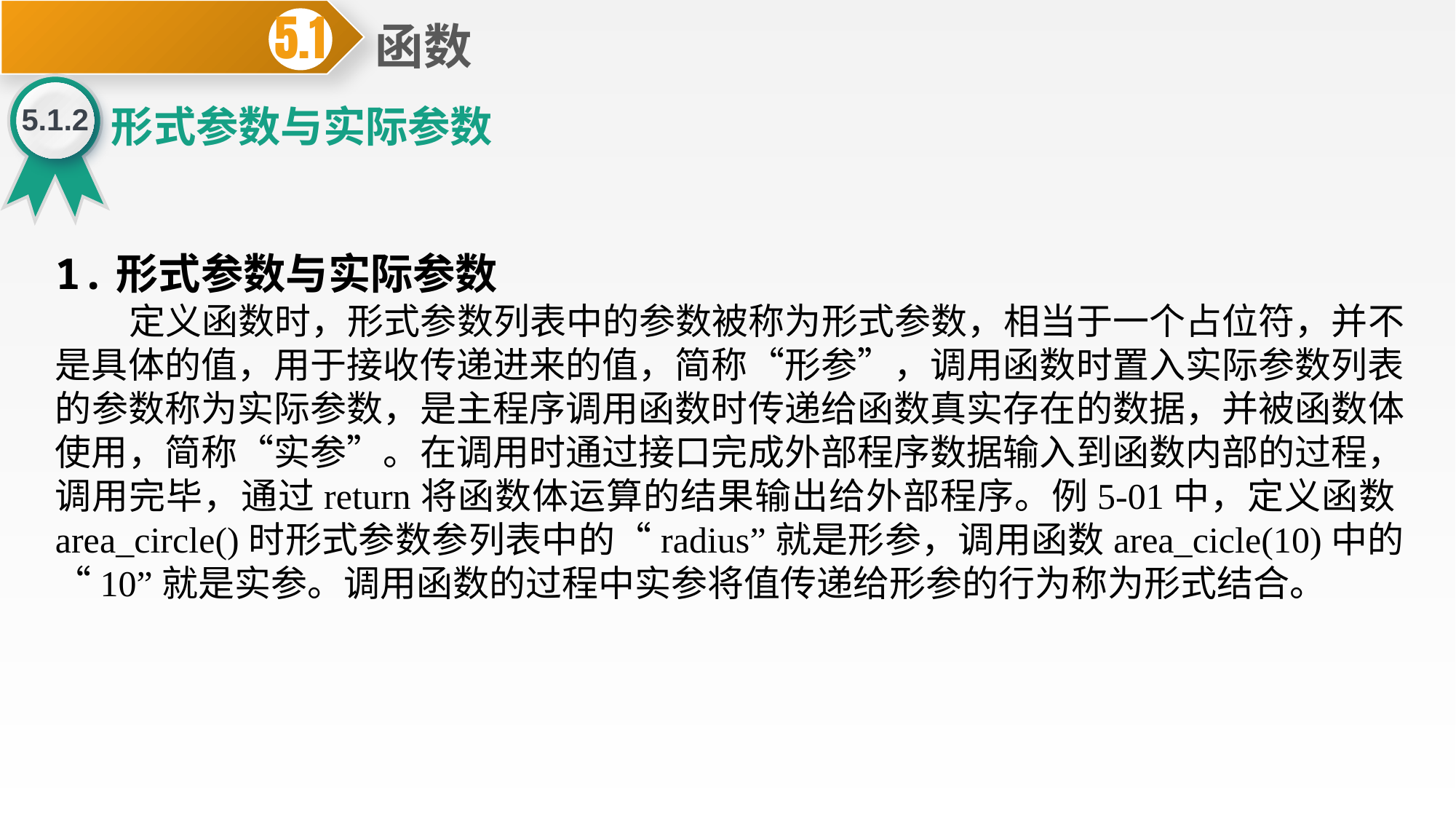

函数

5.1

5.1.2
形式参数与实际参数
1.形式参数与实际参数
    定义函数时，形式参数列表中的参数被称为形式参数，相当于一个占位符，并不是具体的值，用于接收传递进来的值，简称“形参”，调用函数时置入实际参数列表的参数称为实际参数，是主程序调用函数时传递给函数真实存在的数据，并被函数体使用，简称“实参”。在调用时通过接口完成外部程序数据输入到函数内部的过程，调用完毕，通过return将函数体运算的结果输出给外部程序。例5-01中，定义函数area_circle()时形式参数参列表中的“radius”就是形参，调用函数area_cicle(10)中的“10”就是实参。调用函数的过程中实参将值传递给形参的行为称为形式结合。